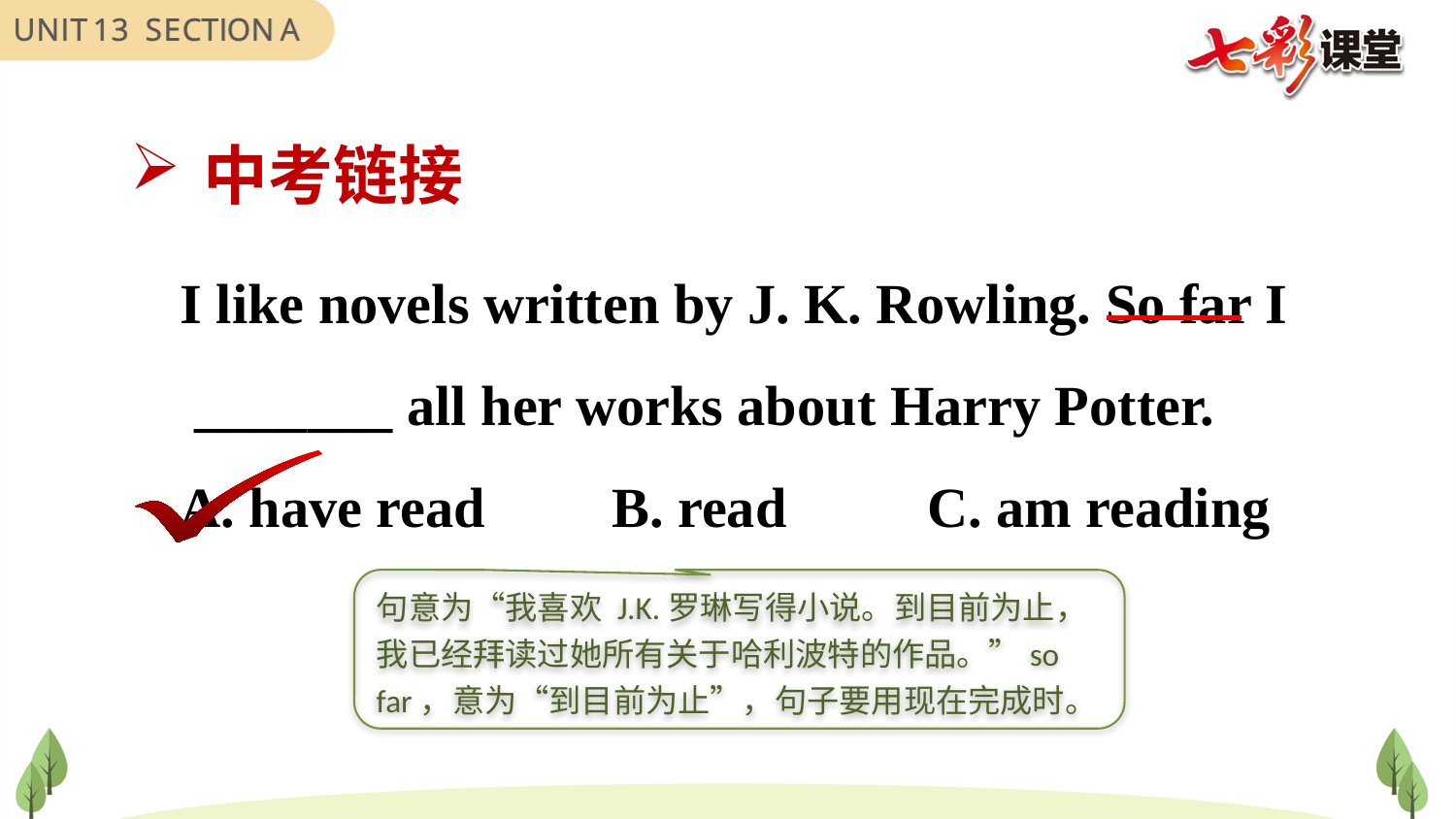

中考链接
I like novels written by J. K. Rowling. So far I  _______ all her works about Harry Potter.
A. have read         B. read          C. am reading

句意为“我喜欢 J.K.罗琳写得小说。到目前为止，我已经拜读过她所有关于哈利波特的作品。”so far，意为“到目前为止”，句子要用现在完成时。